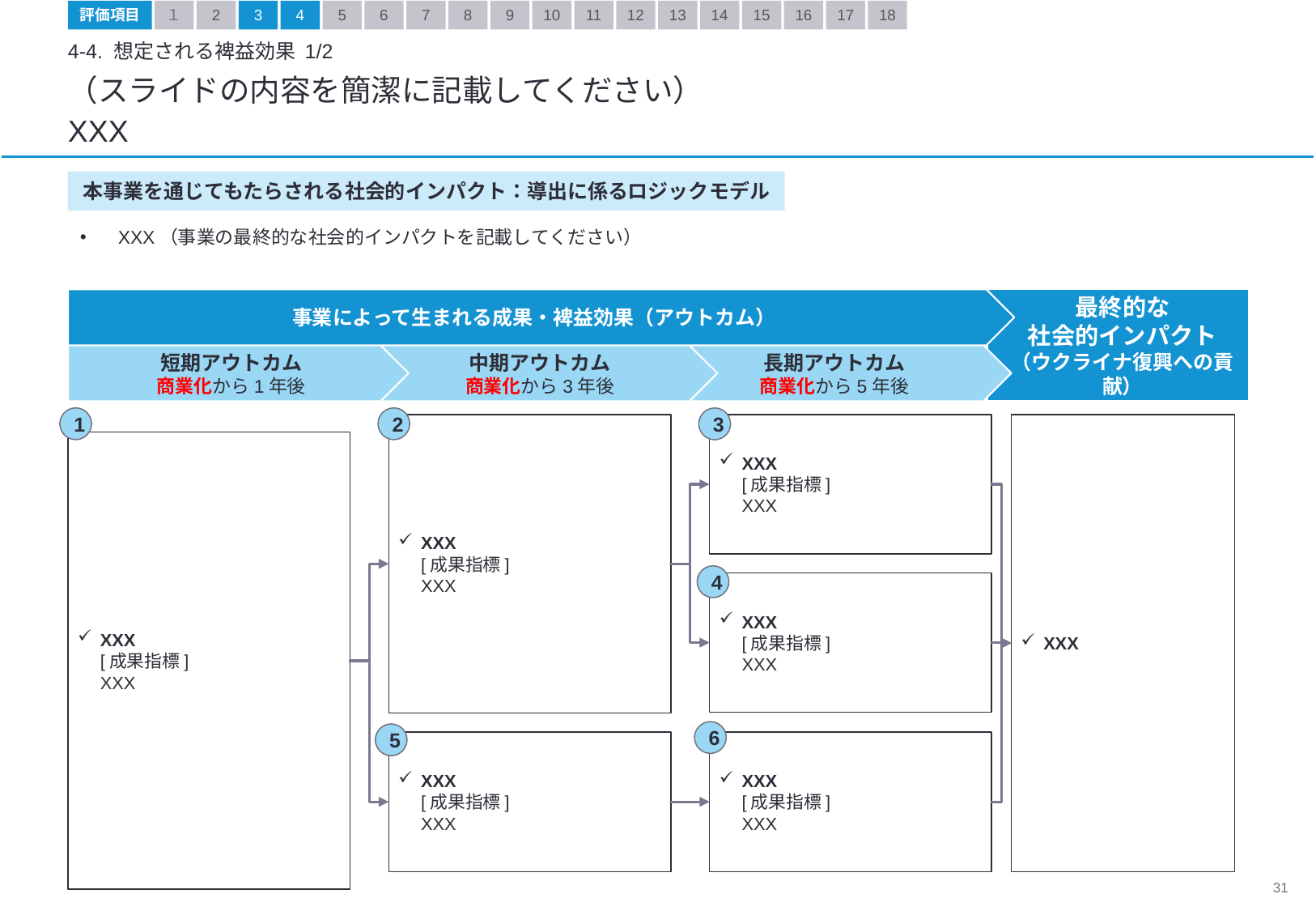

評価項目
１
2
3
4
5
6
7
8
9
10
11
12
13
14
15
16
17
18
4-4. 想定される裨益効果 1/2
（スライドの内容を簡潔に記載してください）
XXX
本事業を通じてもたらされる社会的インパクト：導出に係るロジックモデル
XXX（事業の最終的な社会的インパクトを記載してください）
事業によって生まれる成果・裨益効果
事業によって生まれる成果・裨益効果（アウトカム）
最終的な
社会的インパクト
（ウクライナ復興への貢献）
短期アウトカム
商業化から1年後
中期アウトカム
商業化から3年後
長期アウトカム
商業化から5年後
1
2
3
XXX
[成果指標]
XXX
XXX
XXX
[成果指標]
XXX
XXX
[成果指標]
XXX
4
XXX
[成果指標]
XXX
6
5
XXX
[成果指標]
XXX
XXX
[成果指標]
XXX